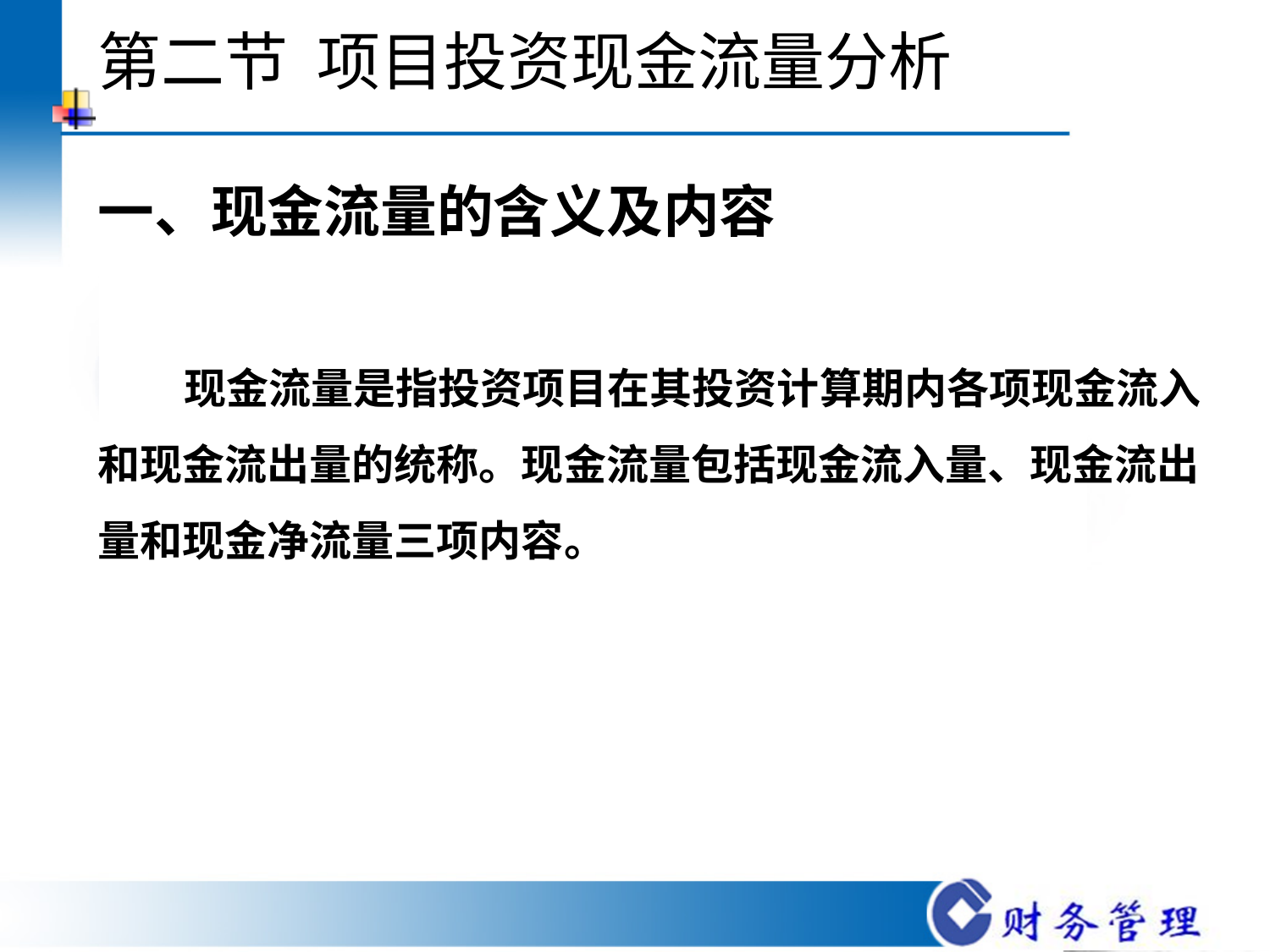

# 第二节  项目投资现金流量分析
一、现金流量的含义及内容

        现金流量是指投资项目在其投资计算期内各项现金流入和现金流出量的统称。现金流量包括现金流入量、现金流出量和现金净流量三项内容。
5